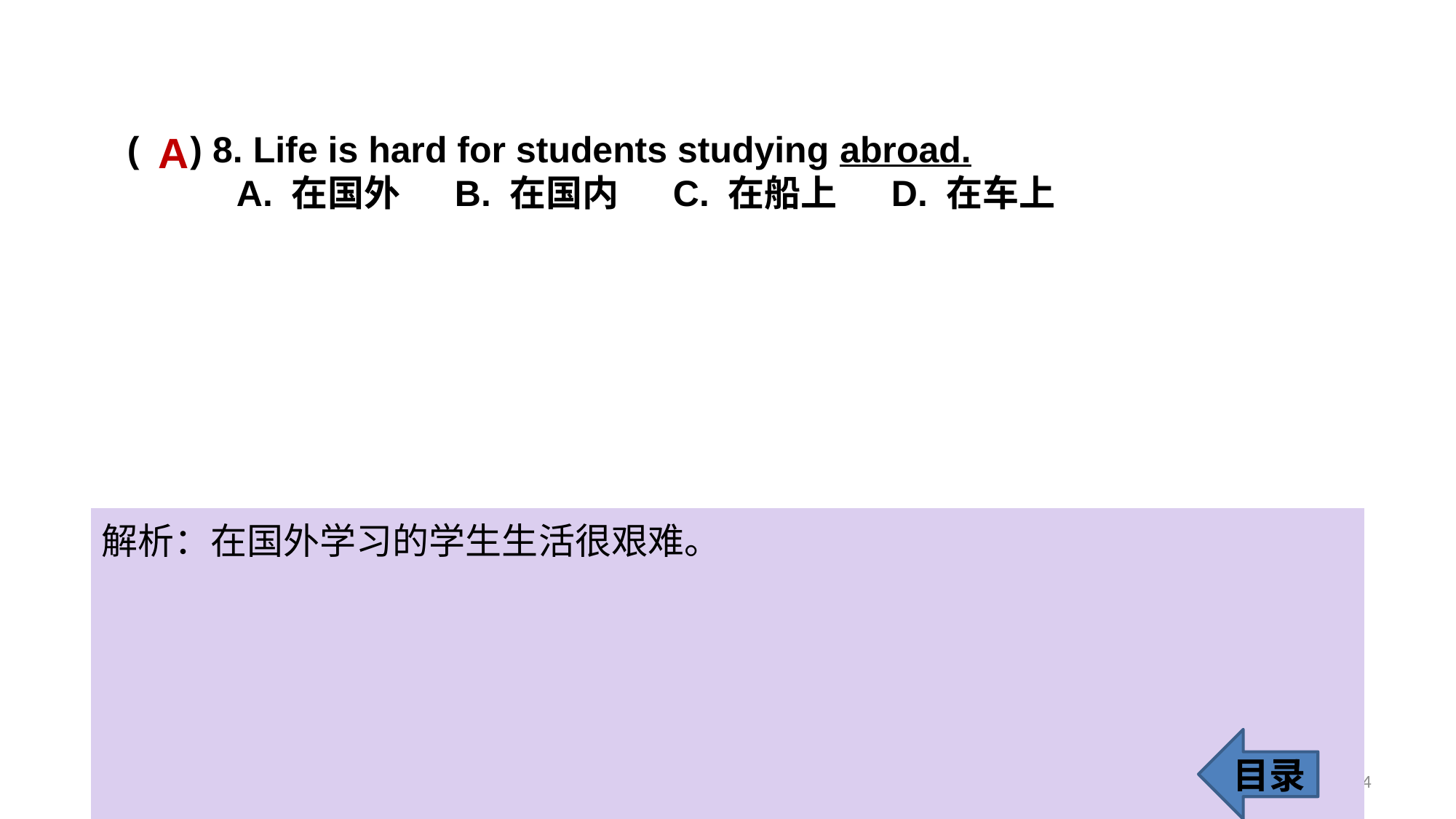

A
(     ) 8. Life is hard for students studying abroad.
	A. 在国外 	B. 在国内 	C. 在船上 	D. 在车上

解析：在国外学习的学生生活很艰难。
目录
14